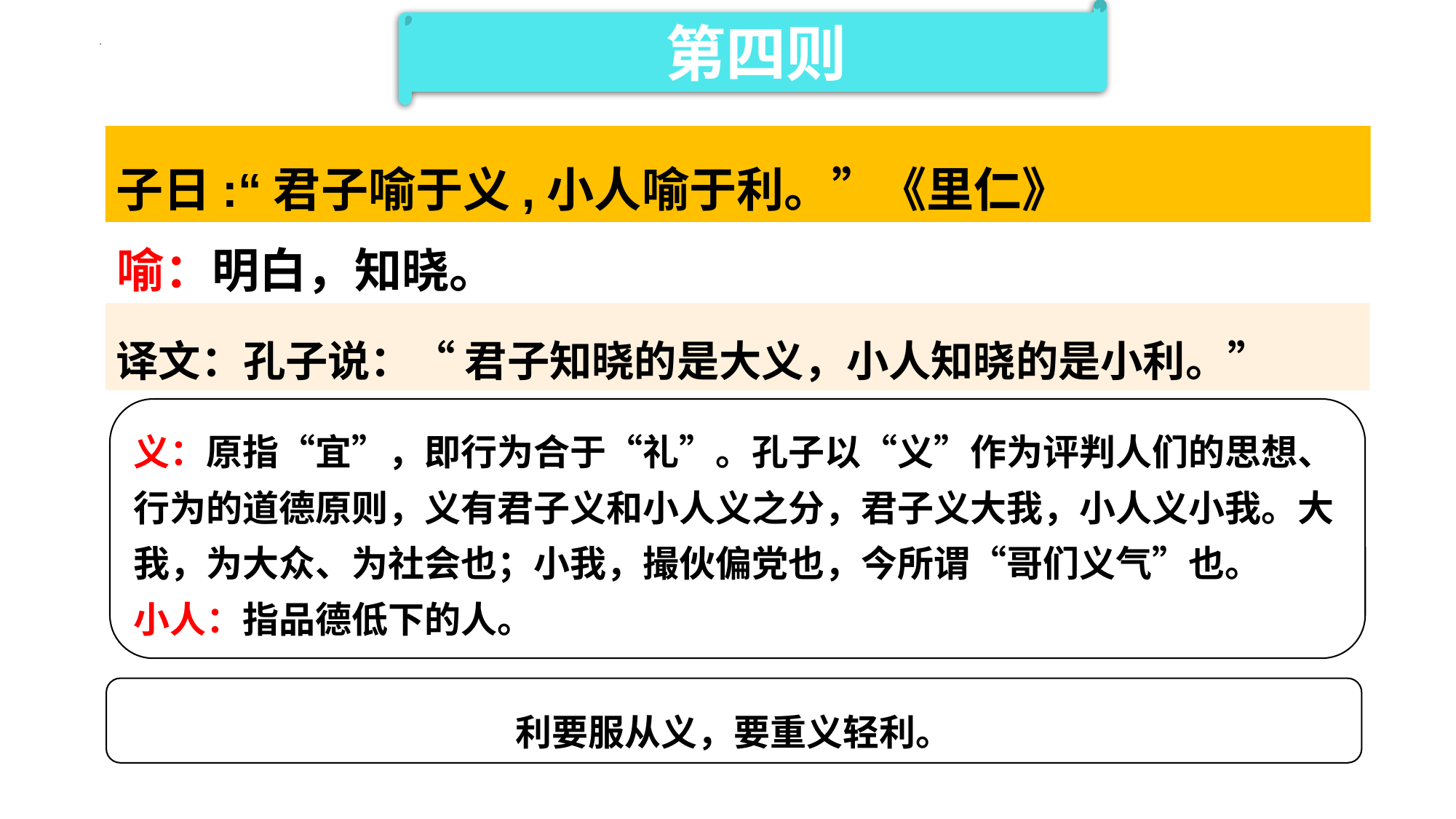

第四则
子日:“君子喻于义,小人喻于利。”《里仁》
喻：明白，知晓。
译文：孔子说：“ 君子知晓的是大义，小人知晓的是小利。”
义：原指“宜”，即行为合于“礼”。孔子以“义”作为评判人们的思想、行为的道德原则，义有君子义和小人义之分，君子义大我，小人义小我。大我，为大众、为社会也；小我，撮伙偏党也，今所谓“哥们义气”也。
小人：指品德低下的人。
利要服从义，要重义轻利。